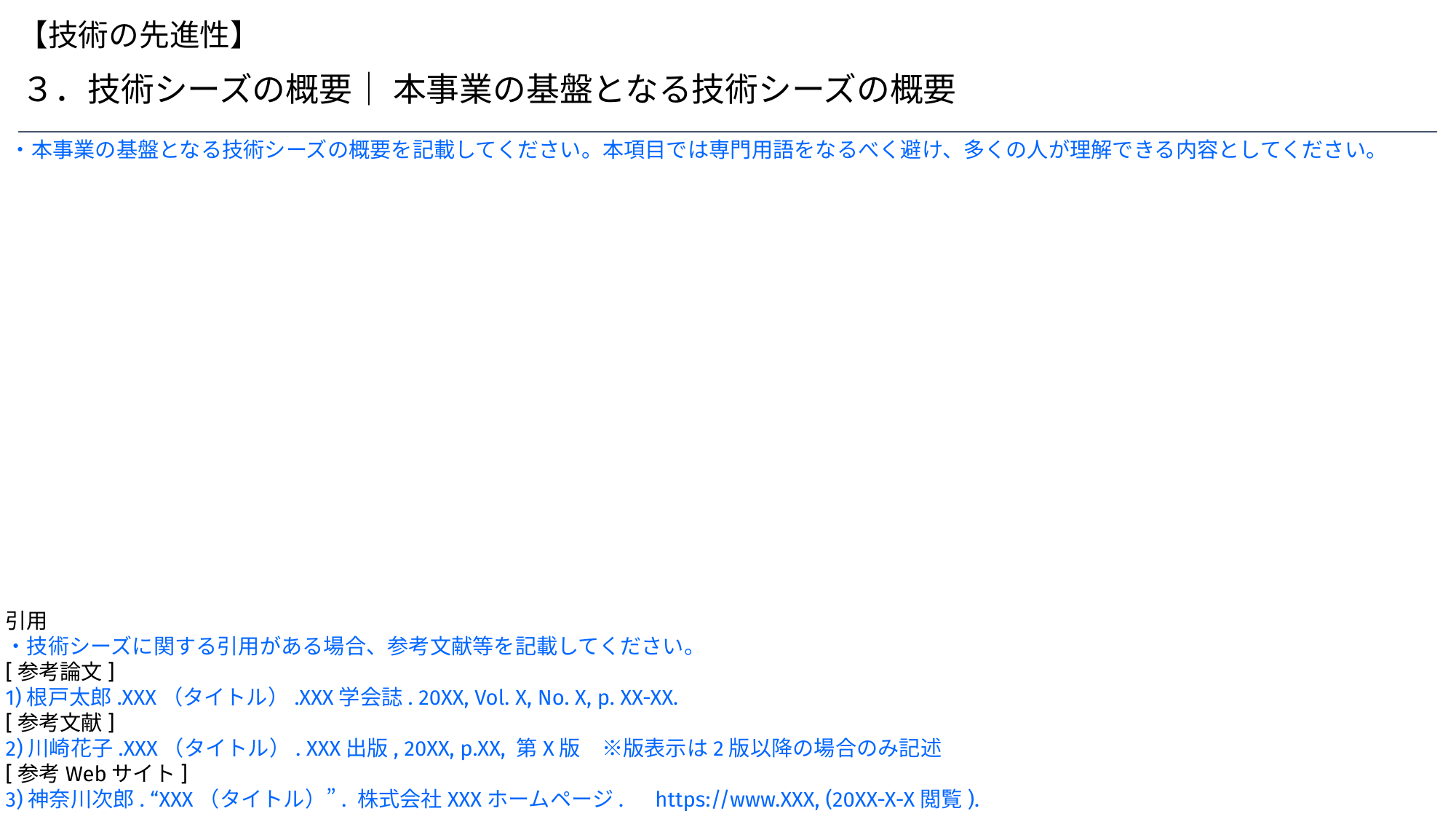

【技術の先進性】
３．技術シーズの概要｜ 本事業の基盤となる技術シーズの概要
・本事業の基盤となる技術シーズの概要を記載してください。本項目では専門用語をなるべく避け、多くの人が理解できる内容としてください。
引用
・技術シーズに関する引用がある場合、参考文献等を記載してください。
[参考論文]
1)根戸太郎.XXX（タイトル）.XXX学会誌. 20XX, Vol. X, No. X, p. XX-XX.
[参考文献]
2)川崎花子.XXX（タイトル）. XXX出版, 20XX, p.XX, 第X版　※版表示は2版以降の場合のみ記述
[参考Webサイト]
3)神奈川次郎. “XXX（タイトル）”. 株式会社XXXホームページ.　https://www.XXX, (20XX-X-X閲覧).